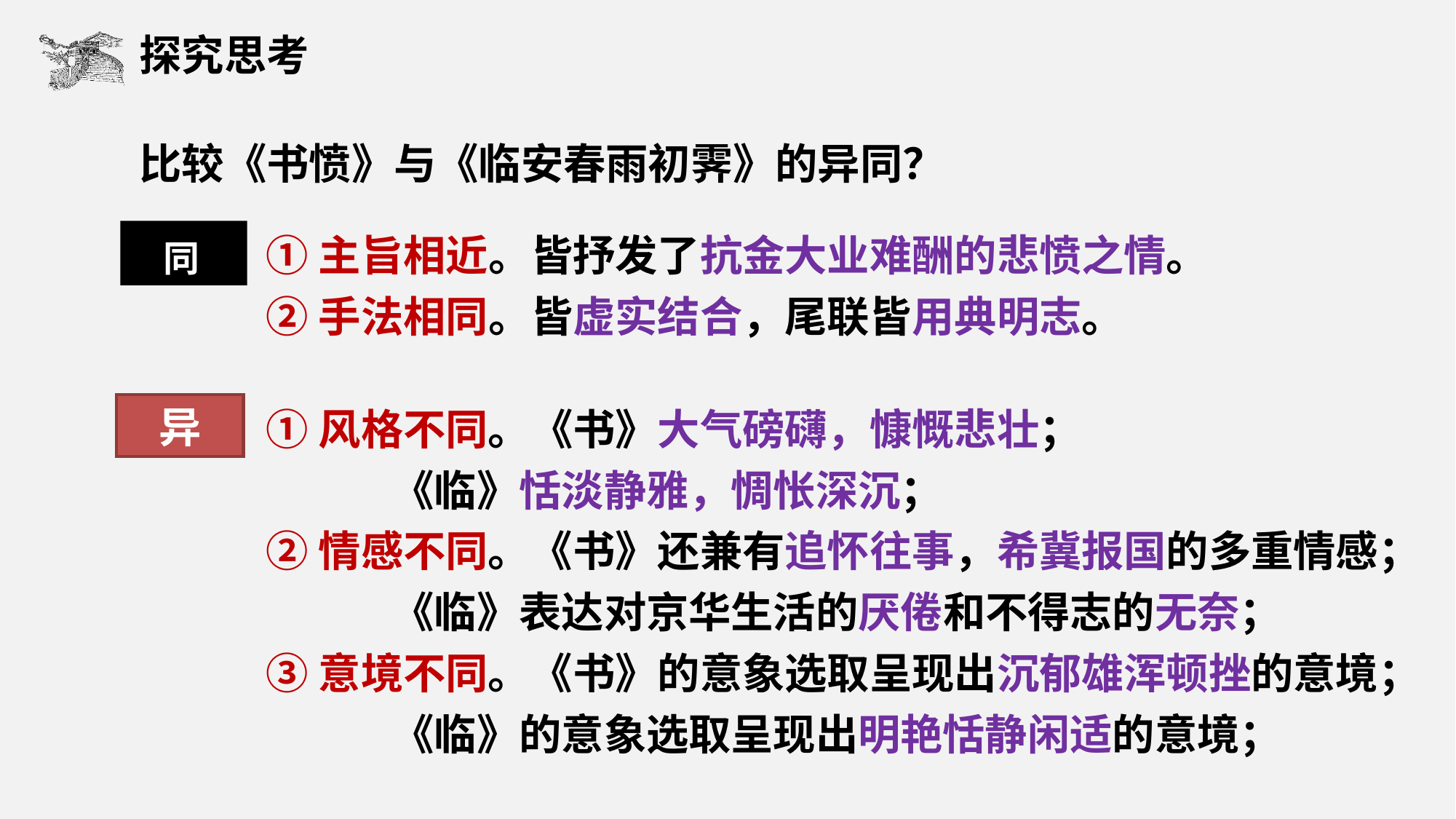

# 探究思考
比较《书愤》与《临安春雨初霁》的异同？
①主旨相近。皆抒发了抗金大业难酬的悲愤之情。
②手法相同。皆虚实结合，尾联皆用典明志。
同

《书愤》尾联

《蜀相》尾联
①风格不同。《书》大气磅礴，慷慨悲壮；
            《临》恬淡静雅，惆怅深沉；
②情感不同。《书》还兼有追怀往事，希冀报国的多重情感；
            《临》表达对京华生活的厌倦和不得志的无奈；
③意境不同。《书》的意象选取呈现出沉郁雄浑顿挫的意境；
            《临》的意象选取呈现出明艳恬静闲适的意境；
异